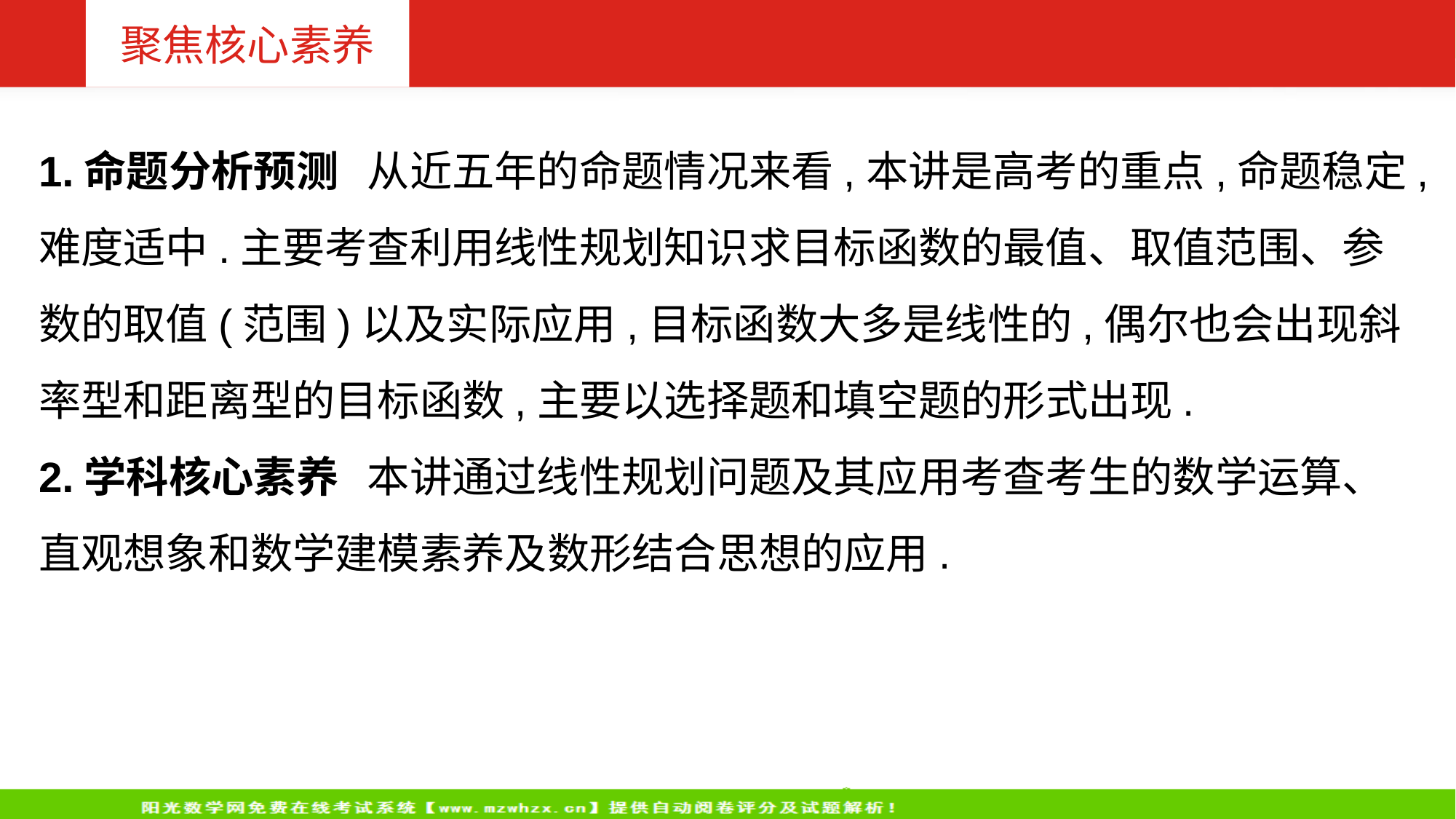

聚焦核心素养
1.命题分析预测   从近五年的命题情况来看,本讲是高考的重点,命题稳定,难度适中.主要考查利用线性规划知识求目标函数的最值、取值范围、参数的取值(范围)以及实际应用,目标函数大多是线性的,偶尔也会出现斜率型和距离型的目标函数,主要以选择题和填空题的形式出现.
2.学科核心素养   本讲通过线性规划问题及其应用考查考生的数学运算、直观想象和数学建模素养及数形结合思想的应用.